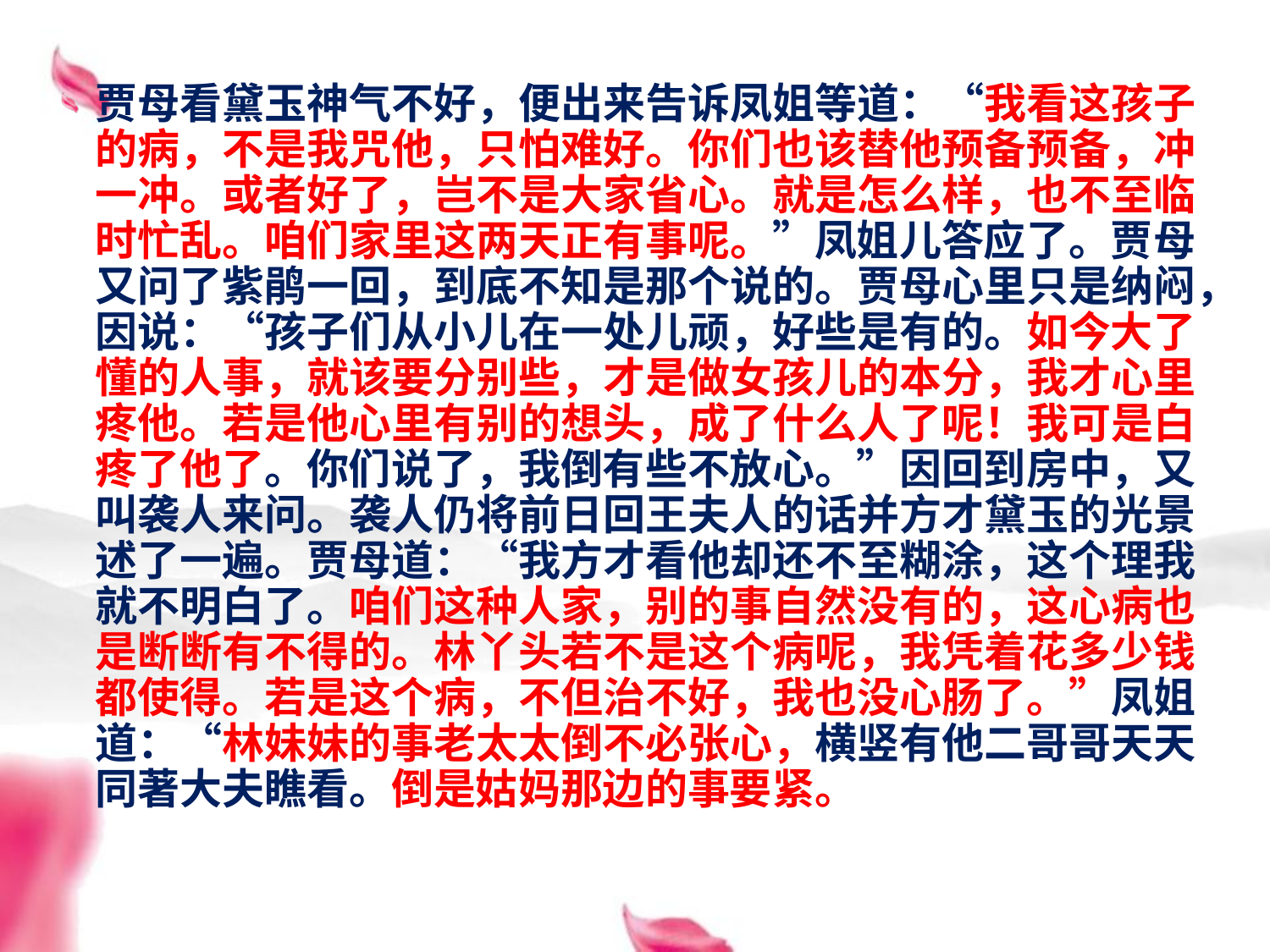

贾母看黛玉神气不好，便出来告诉凤姐等道：“我看这孩子的病，不是我咒他，只怕难好。你们也该替他预备预备，冲一冲。或者好了，岂不是大家省心。就是怎么样，也不至临时忙乱。咱们家里这两天正有事呢。”凤姐儿答应了。贾母又问了紫鹃一回，到底不知是那个说的。贾母心里只是纳闷，因说：“孩子们从小儿在一处儿顽，好些是有的。如今大了懂的人事，就该要分别些，才是做女孩儿的本分，我才心里疼他。若是他心里有别的想头，成了什么人了呢！我可是白疼了他了。你们说了，我倒有些不放心。”因回到房中，又叫袭人来问。袭人仍将前日回王夫人的话并方才黛玉的光景述了一遍。贾母道：“我方才看他却还不至糊涂，这个理我就不明白了。咱们这种人家，别的事自然没有的，这心病也是断断有不得的。林丫头若不是这个病呢，我凭着花多少钱都使得。若是这个病，不但治不好，我也没心肠了。”凤姐道：“林妹妹的事老太太倒不必张心，横竖有他二哥哥天天同著大夫瞧看。倒是姑妈那边的事要紧。